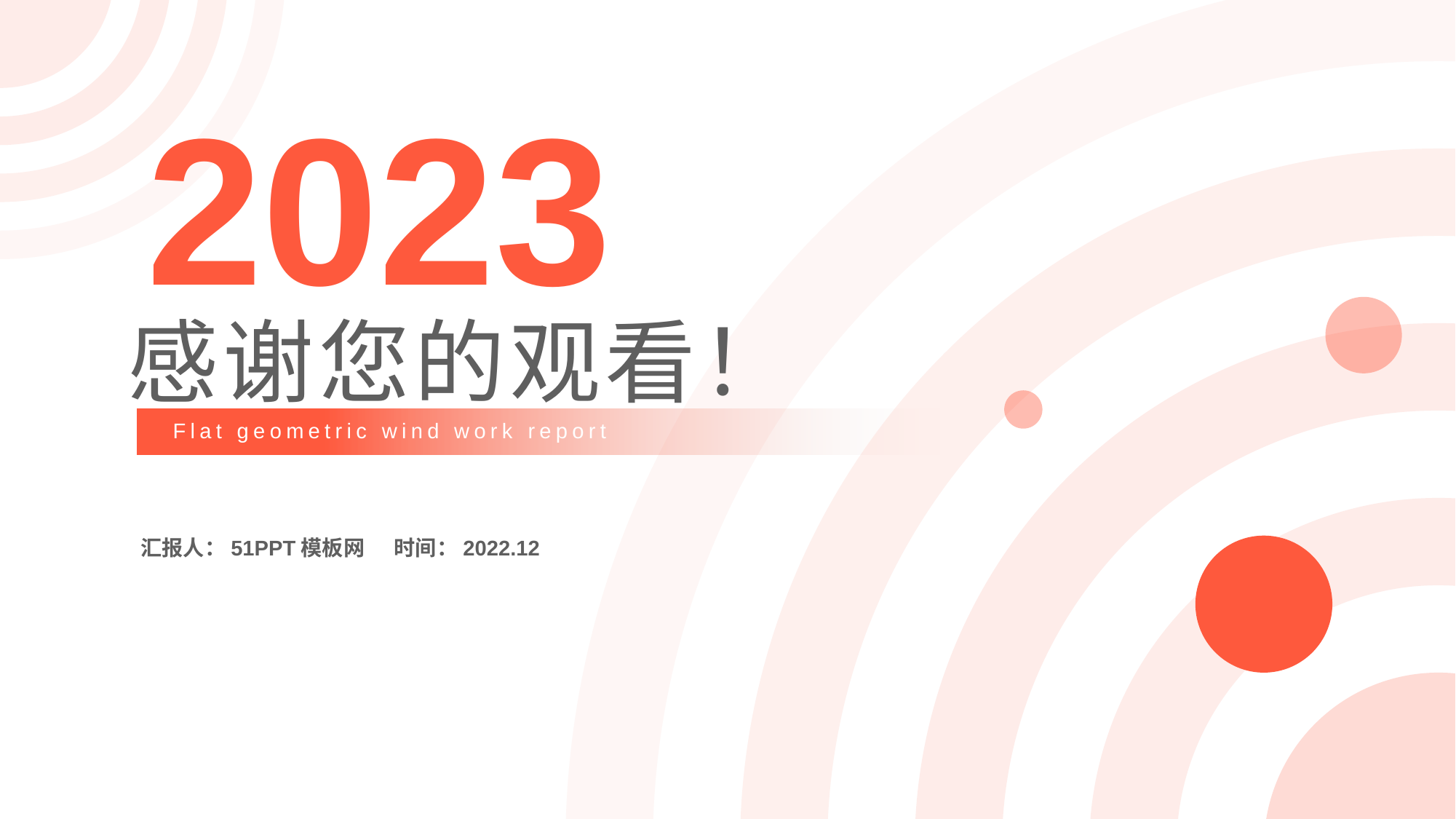

2023

感谢您的观看！

Flat geometric wind work report
汇报人：51PPT模板网      时间：2022.12